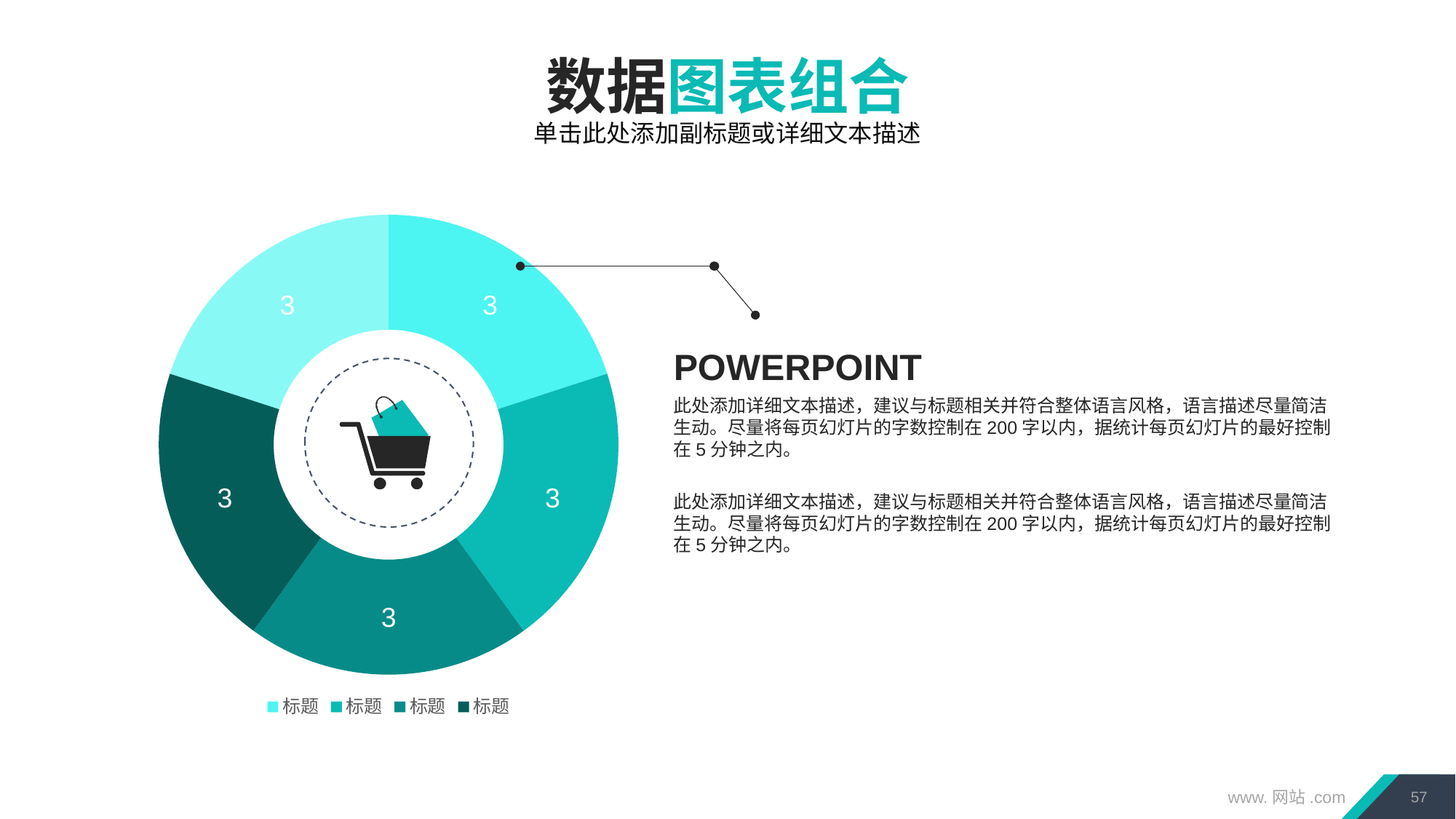

数据图表组合
单击此处添加副标题或详细文本描述

### Chart

| Category | 列1 |
|---|---|
| 标题 | 3.0 |
| 标题 | 3.0 |
| 标题 | 3.0 |
| 标题 | 3.0 |
POWERPOINT

此处添加详细文本描述，建议与标题相关并符合整体语言风格，语言描述尽量简洁生动。尽量将每页幻灯片的字数控制在200字以内，据统计每页幻灯片的最好控制在5分钟之内。

此处添加详细文本描述，建议与标题相关并符合整体语言风格，语言描述尽量简洁生动。尽量将每页幻灯片的字数控制在200字以内，据统计每页幻灯片的最好控制在5分钟之内。
57